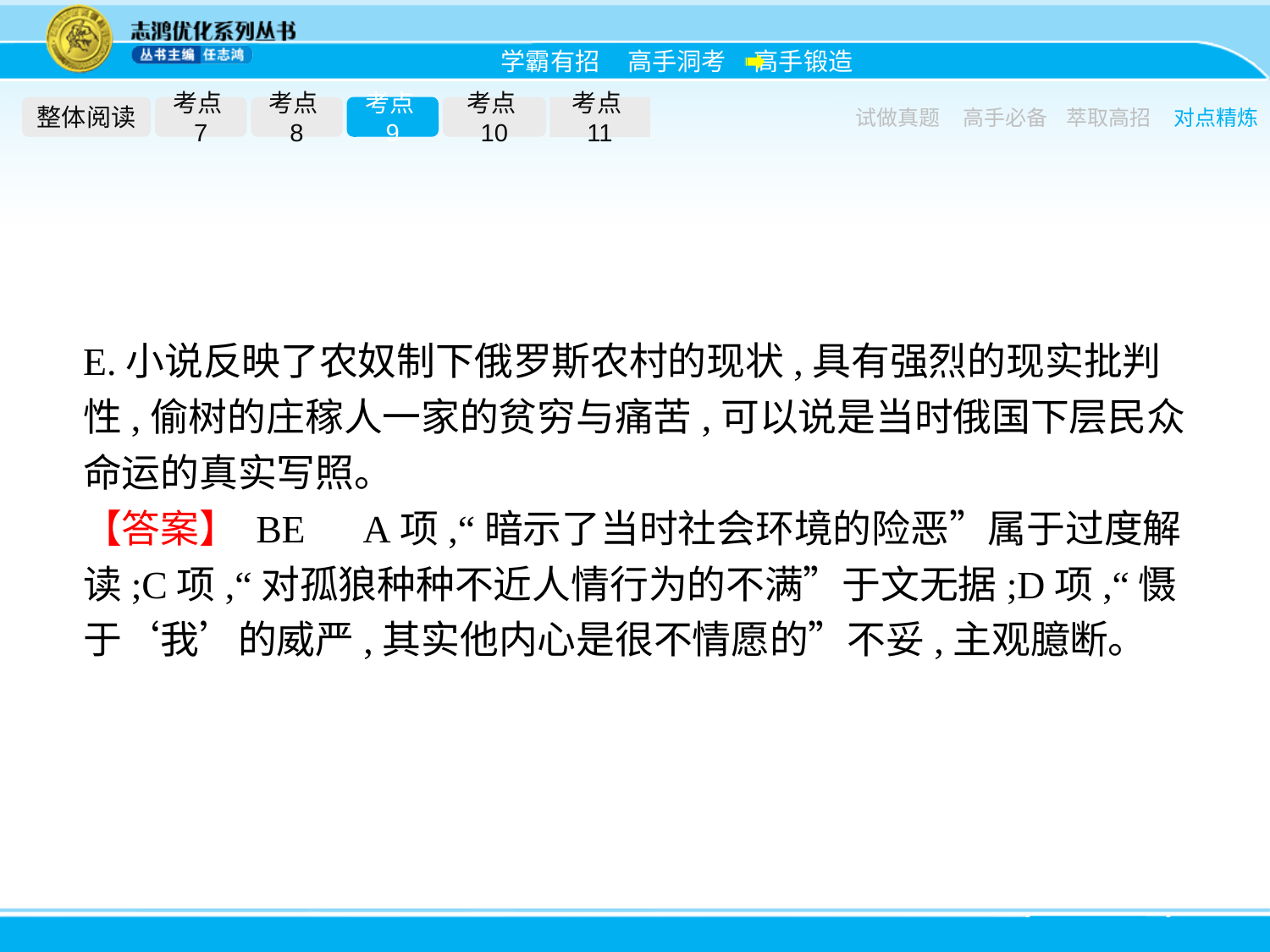

整体阅读
考点7
考点8
考点9
考点10
考点11
试做真题
高手必备
萃取高招
对点精炼
E.小说反映了农奴制下俄罗斯农村的现状,具有强烈的现实批判性,偷树的庄稼人一家的贫穷与痛苦,可以说是当时俄国下层民众命运的真实写照。
【答案】 BE　A项,“暗示了当时社会环境的险恶”属于过度解读;C项,“对孤狼种种不近人情行为的不满”于文无据;D项,“慑于‘我’的威严,其实他内心是很不情愿的”不妥,主观臆断。